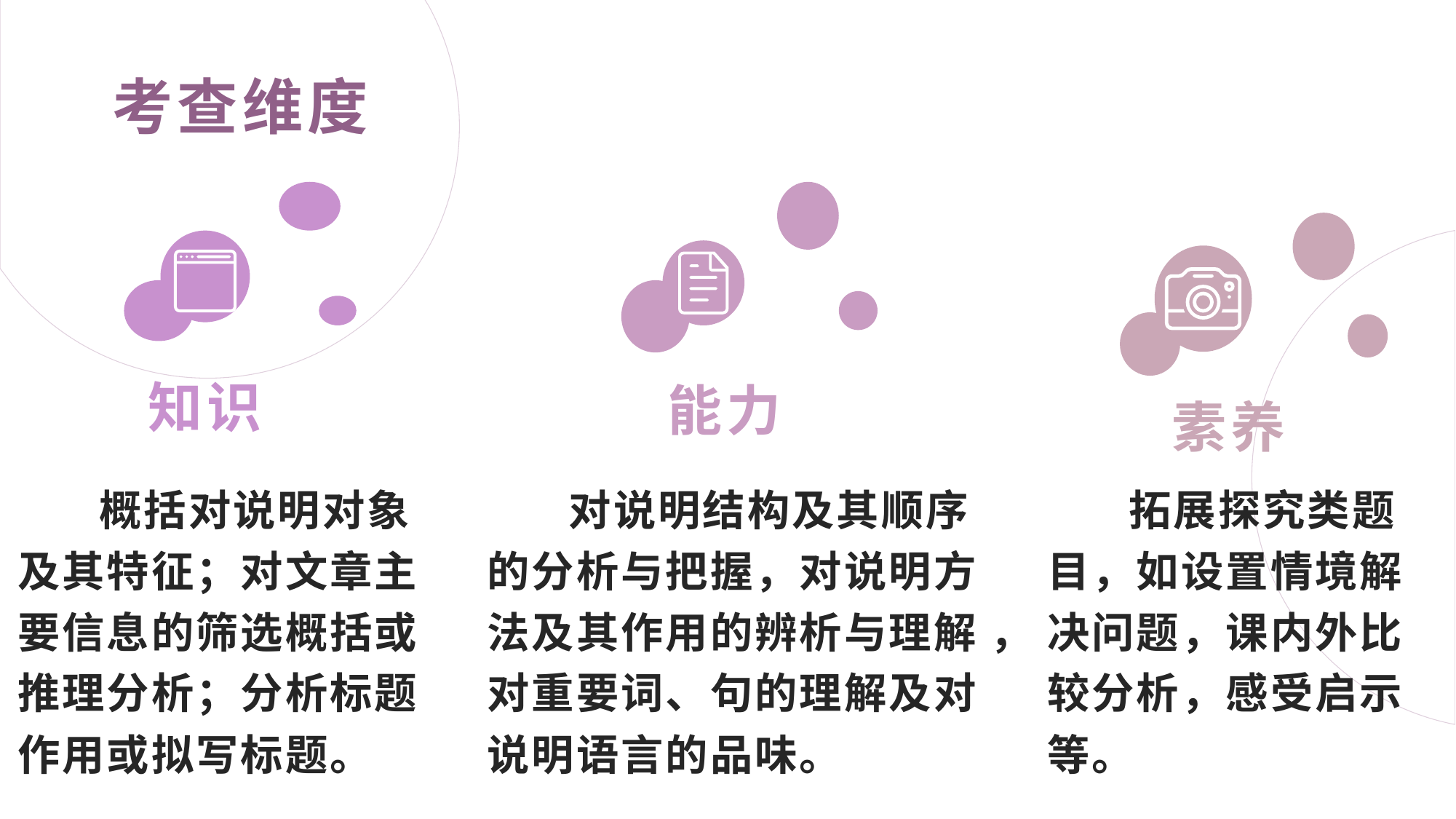

考查维度

知识
能力
素养
      概括对说明对象及其特征；对文章主要信息的筛选概括或推理分析；分析标题作用或拟写标题。
      对说明结构及其顺序的分析与把握，对说明方法及其作用的辨析与理解 ，对重要词、句的理解及对说明语言的品味。
      拓展探究类题目，如设置情境解决问题，课内外比较分析，感受启示等。